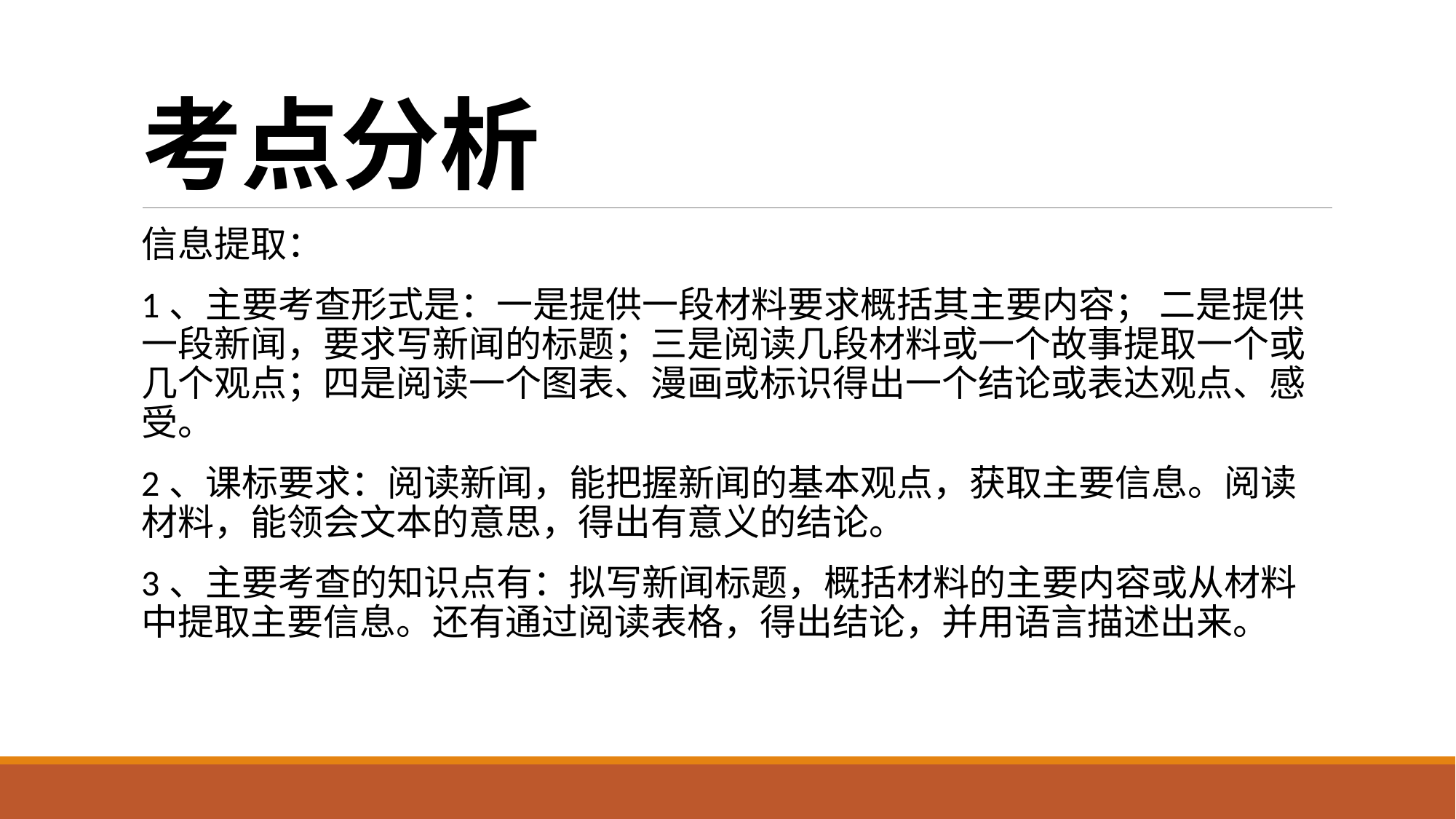

# 考点分析
信息提取：
1、主要考查形式是：一是提供一段材料要求概括其主要内容； 二是提供一段新闻，要求写新闻的标题；三是阅读几段材料或一个故事提取一个或几个观点；四是阅读一个图表、漫画或标识得出一个结论或表达观点、感受。
2、课标要求：阅读新闻，能把握新闻的基本观点，获取主要信息。阅读材料，能领会文本的意思，得出有意义的结论。
3、主要考查的知识点有：拟写新闻标题，概括材料的主要内容或从材料中提取主要信息。还有通过阅读表格，得出结论，并用语言描述出来。